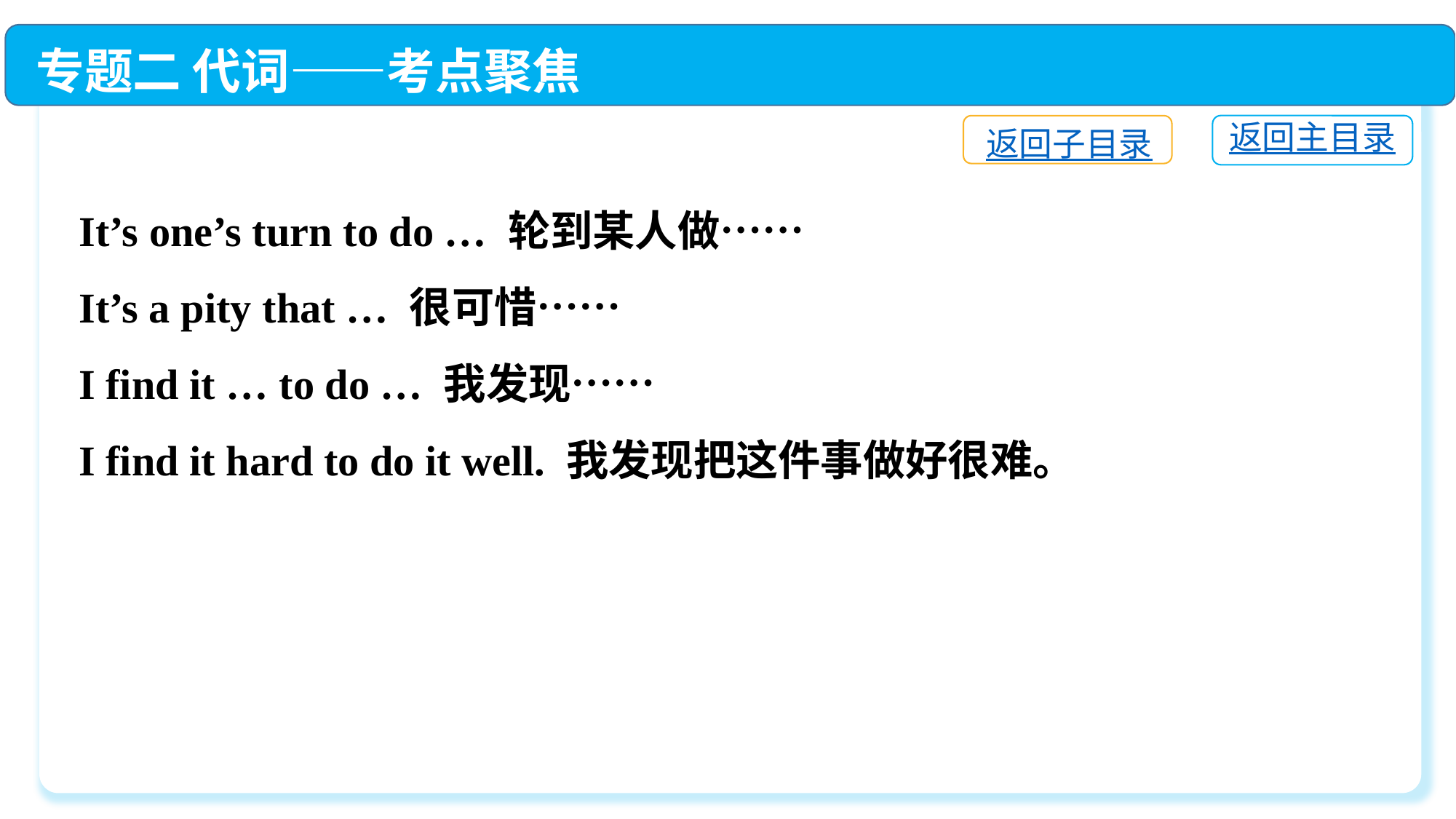

专题二 代词——考点聚焦

返回主目录

返回子目录
It’s one’s turn to do … 轮到某人做……
It’s a pity that … 很可惜……
I find it … to do … 我发现……
I find it hard to do it well. 我发现把这件事做好很难。